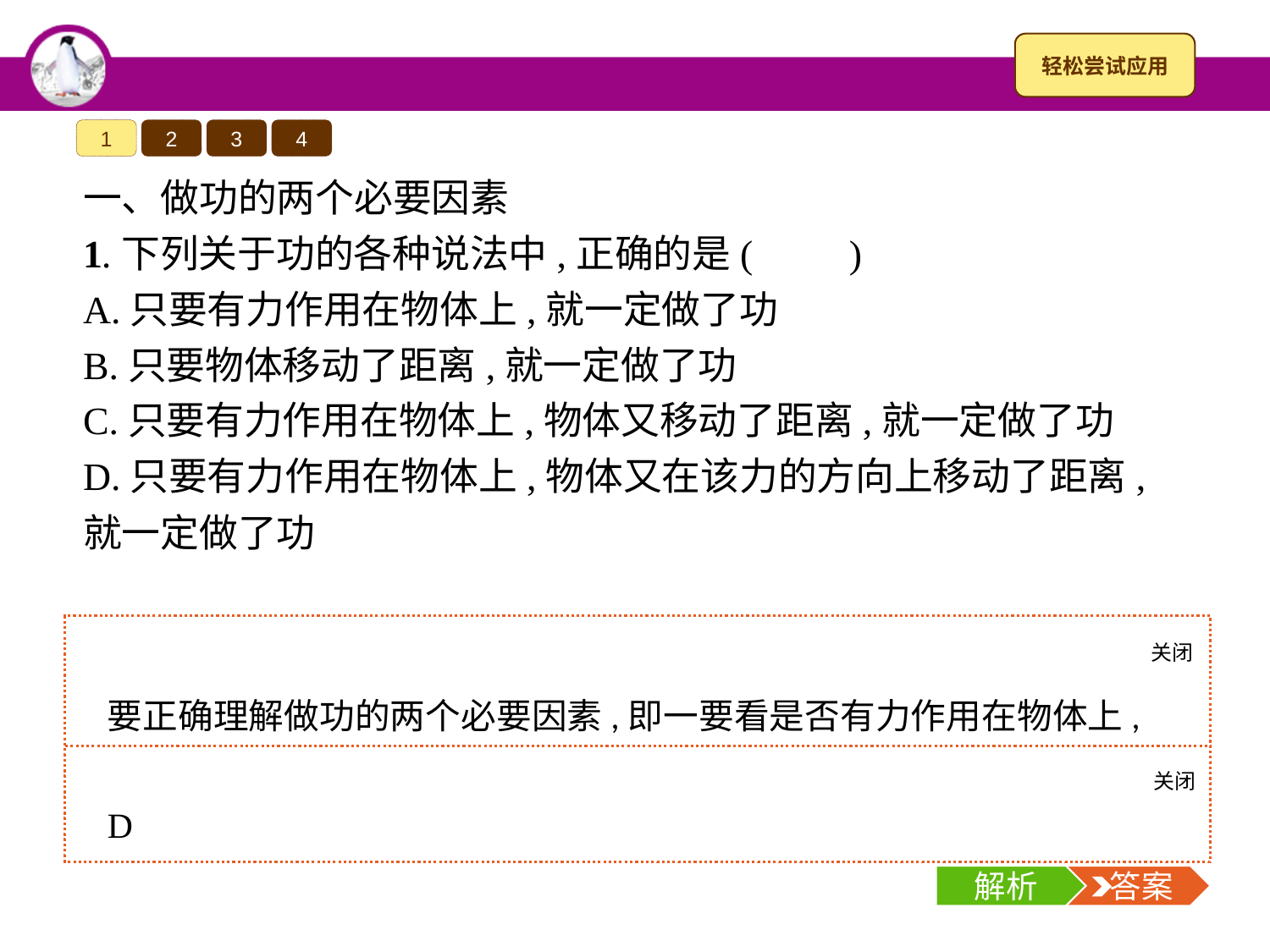

1
2
3
4
一、做功的两个必要因素
1.下列关于功的各种说法中,正确的是(　　)
A.只要有力作用在物体上,就一定做了功
B.只要物体移动了距离,就一定做了功
C.只要有力作用在物体上,物体又移动了距离,就一定做了功
D.只要有力作用在物体上,物体又在该力的方向上移动了距离,就一定做了功

关闭
解析

要正确理解做功的两个必要因素,即一要看是否有力作用在物体上,二要看物体是否在力的方向上通过了距离,二者缺一不可。

关闭
解析
  答案

D
解析
  答案